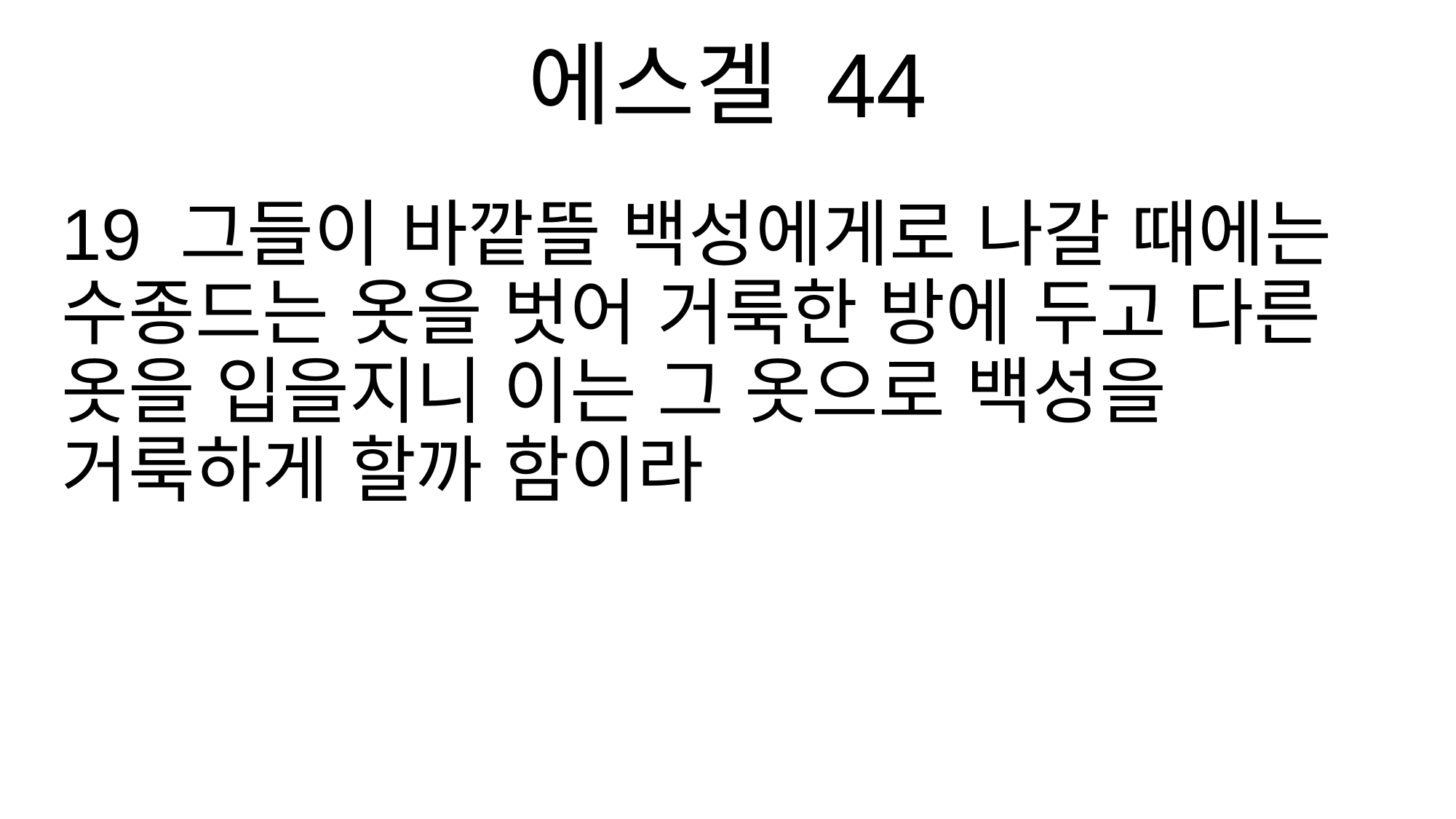

에스겔 44
19 그들이 바깥뜰 백성에게로 나갈 때에는 수종드는 옷을 벗어 거룩한 방에 두고 다른 옷을 입을지니 이는 그 옷으로 백성을 거룩하게 할까 함이라